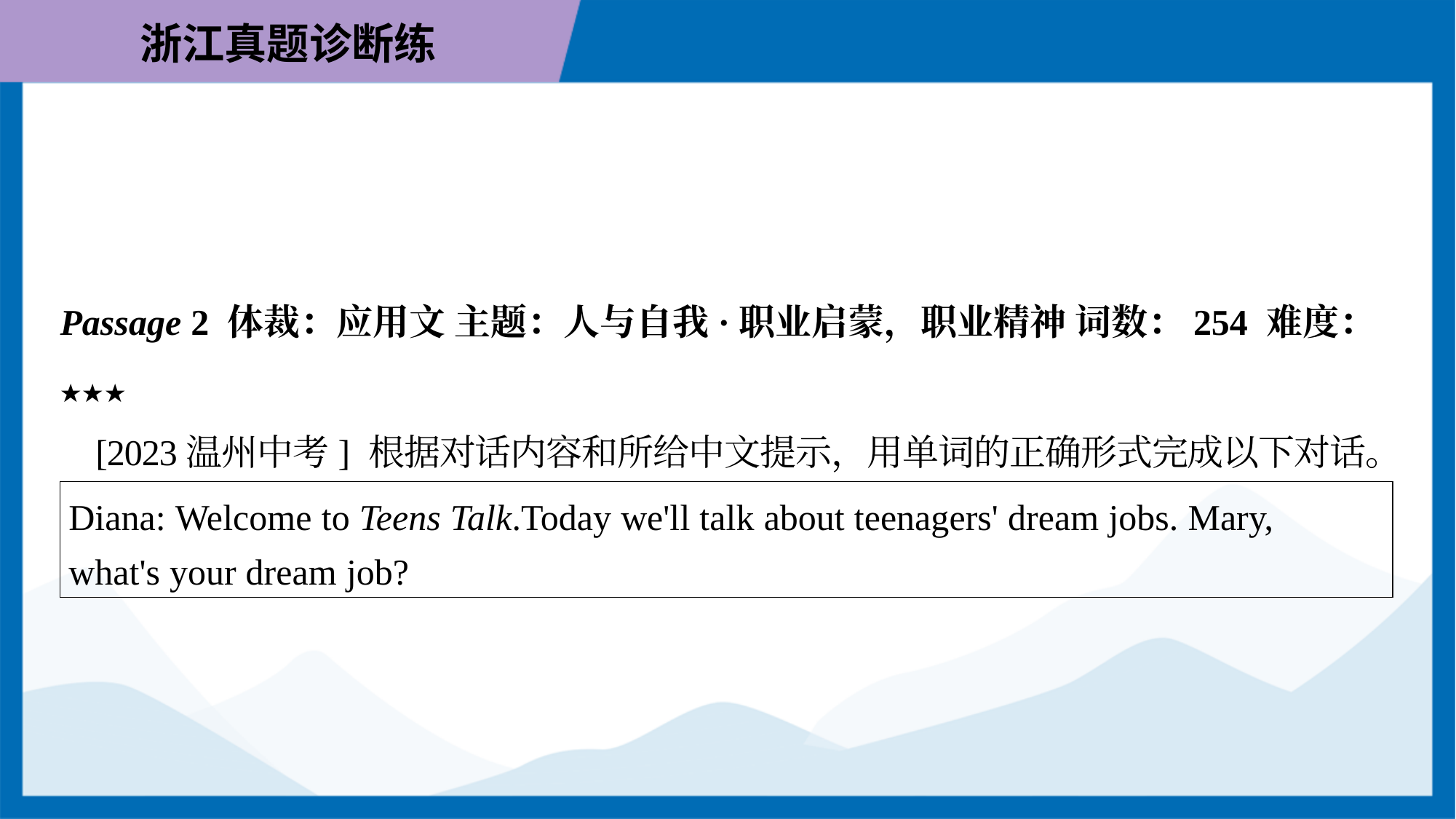

Passage 2 体裁：应用文 主题：人与自我·职业启蒙，职业精神 词数：254 难度：
★★★
    [2023温州中考] 根据对话内容和所给中文提示，用单词的正确形式完成以下对话。
| Diana: Welcome to Teens Talk.Today we'll talk about teenagers' dream jobs. Mary, what's your dream job? |
| --- |